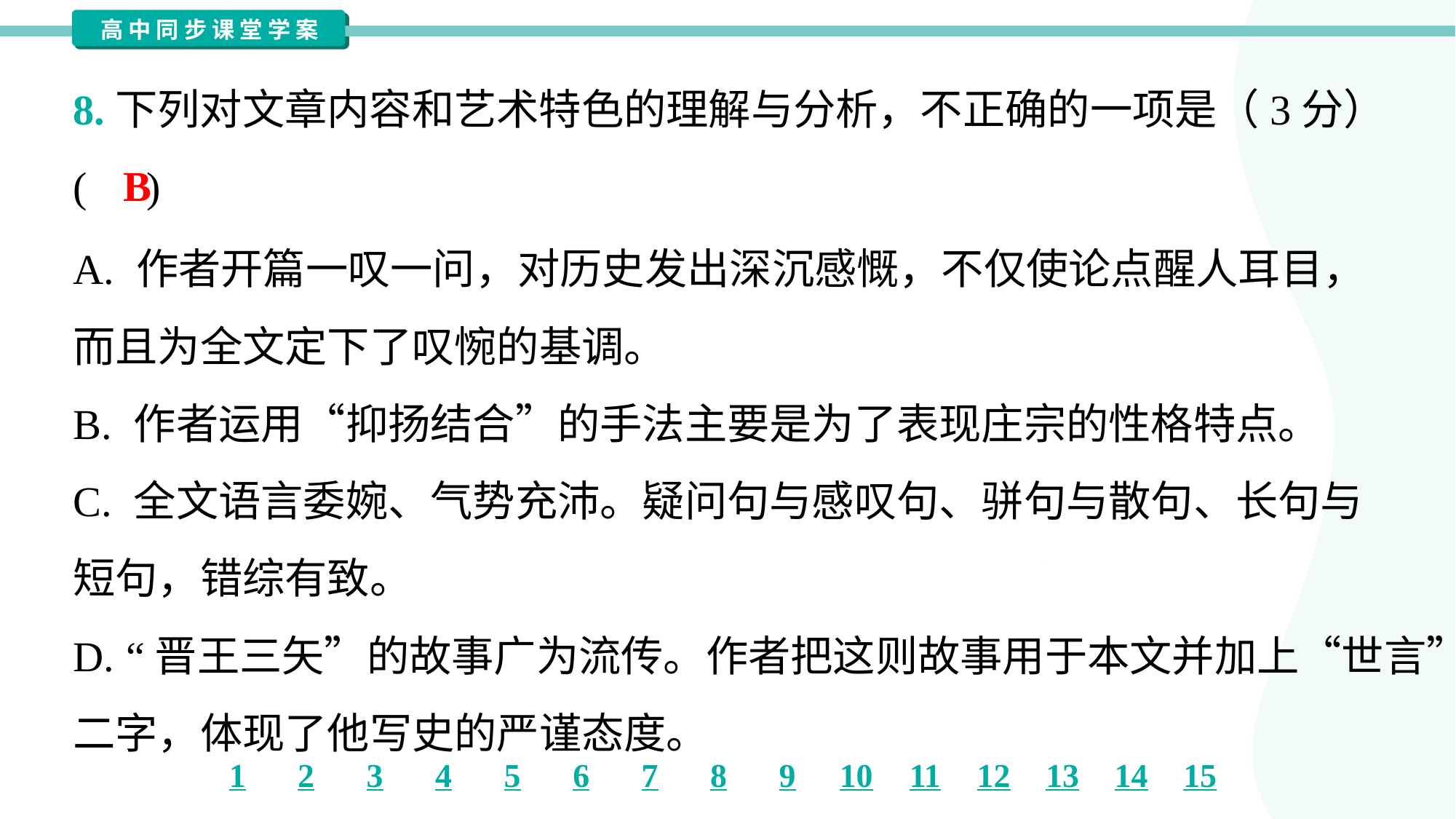

8.下列对文章内容和艺术特色的理解与分析，不正确的一项是（3分）
(     )
B
A. 作者开篇一叹一问，对历史发出深沉感慨，不仅使论点醒人耳目，
而且为全文定下了叹惋的基调。
B. 作者运用“抑扬结合”的手法主要是为了表现庄宗的性格特点。
C. 全文语言委婉、气势充沛。疑问句与感叹句、骈句与散句、长句与
短句，错综有致。
D. “晋王三矢”的故事广为流传。作者把这则故事用于本文并加上“世言”
二字，体现了他写史的严谨态度。